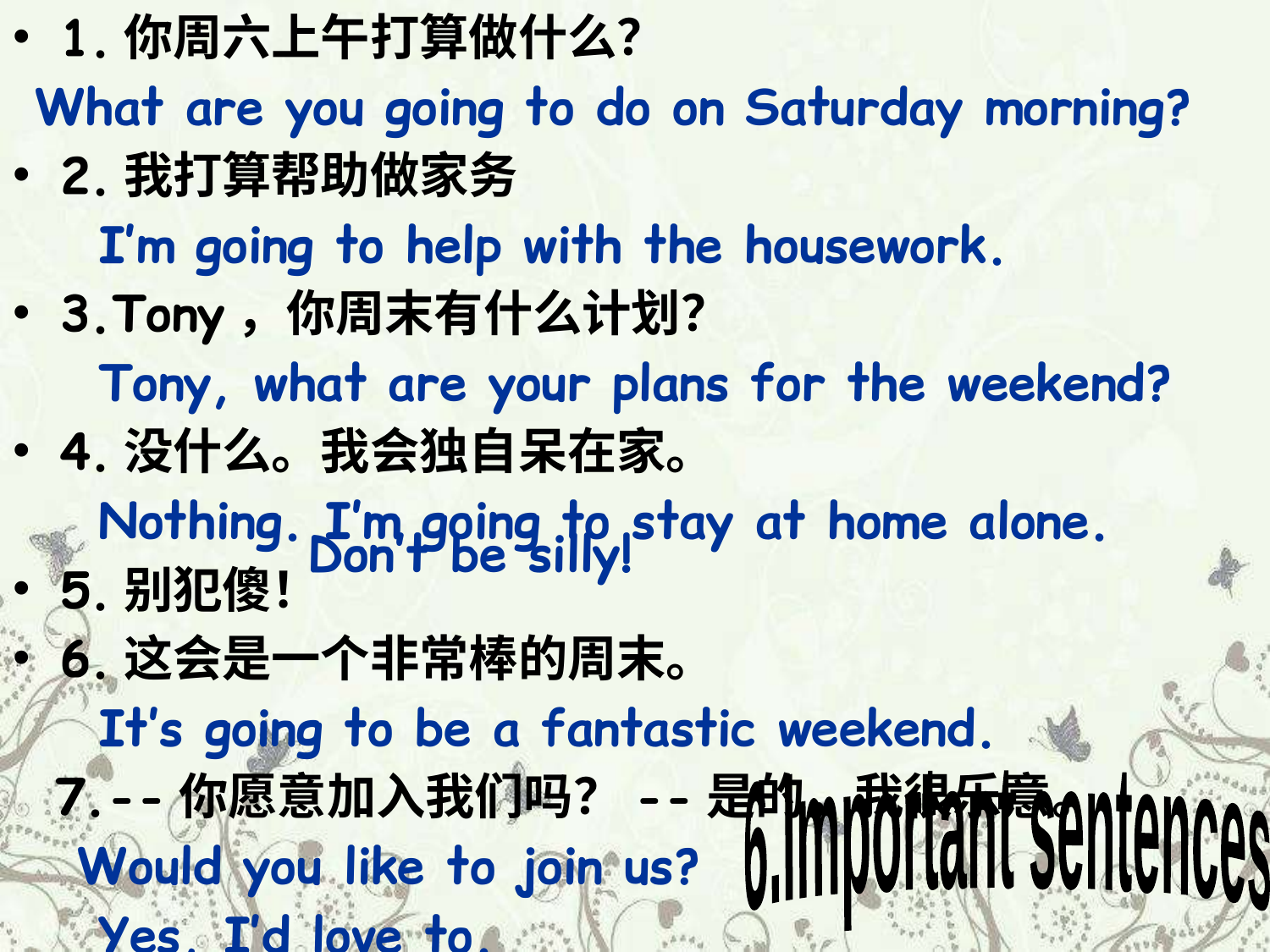

1.你周六上午打算做什么？
 What are you going to do on Saturday morning?
2.我打算帮助做家务
    I’m going to help with the housework.
3.Tony，你周末有什么计划？
    Tony, what are your plans for the weekend?
4.没什么。我会独自呆在家。
    Nothing. I’m going to stay at home alone.
5.别犯傻！
6.这会是一个非常棒的周末。
    It’s going to be a fantastic weekend.
  7.--你愿意加入我们吗？--是的，我很乐意。
   Would you like to join us?
    Yes, I’d love to.

Don’t be silly!
 6.Important sentences